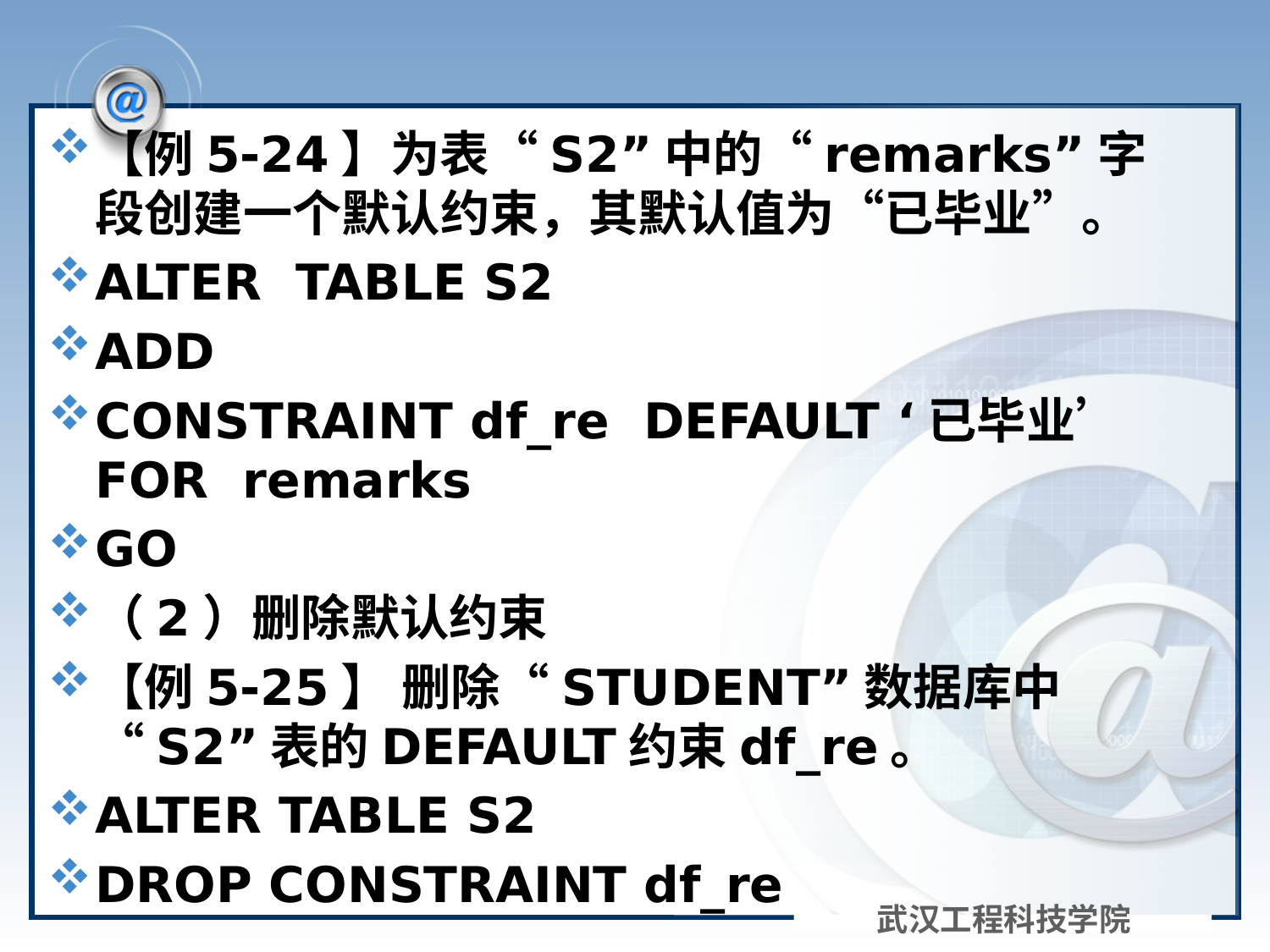

#
【例5-24】为表“S2”中的“remarks”字段创建一个默认约束，其默认值为“已毕业”。
ALTER  TABLE S2
ADD
CONSTRAINT df_re  DEFAULT ‘已毕业’  FOR  remarks
GO
（2）删除默认约束
【例5-25】 删除“STUDENT”数据库中 “S2”表的DEFAULT约束df_re。
ALTER TABLE S2
DROP CONSTRAINT df_re
武汉工程科技学院